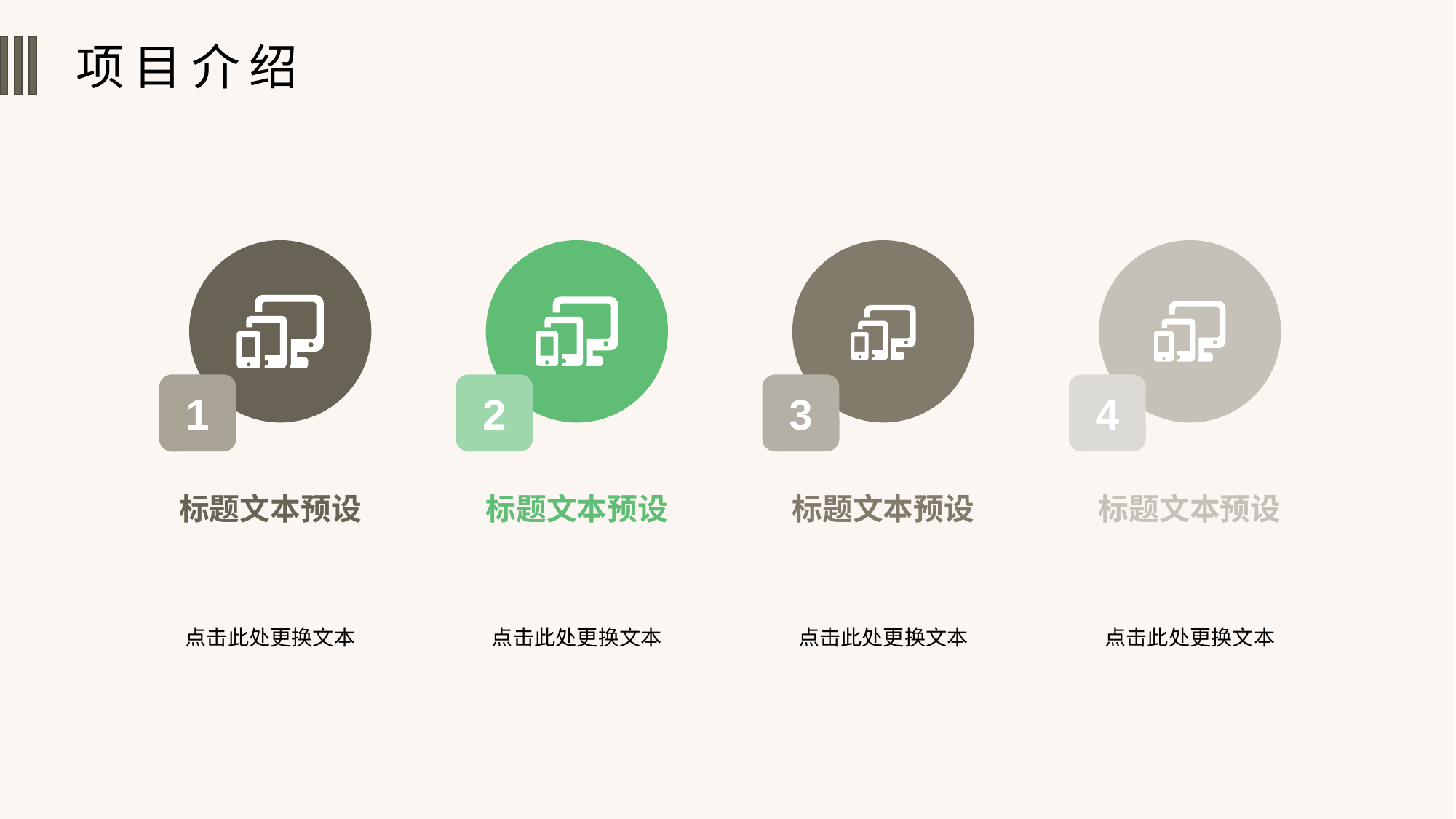

项目介绍

1
2
3
4
标题文本预设
点击此处更换文本
标题文本预设
点击此处更换文本
标题文本预设
点击此处更换文本
标题文本预设
点击此处更换文本